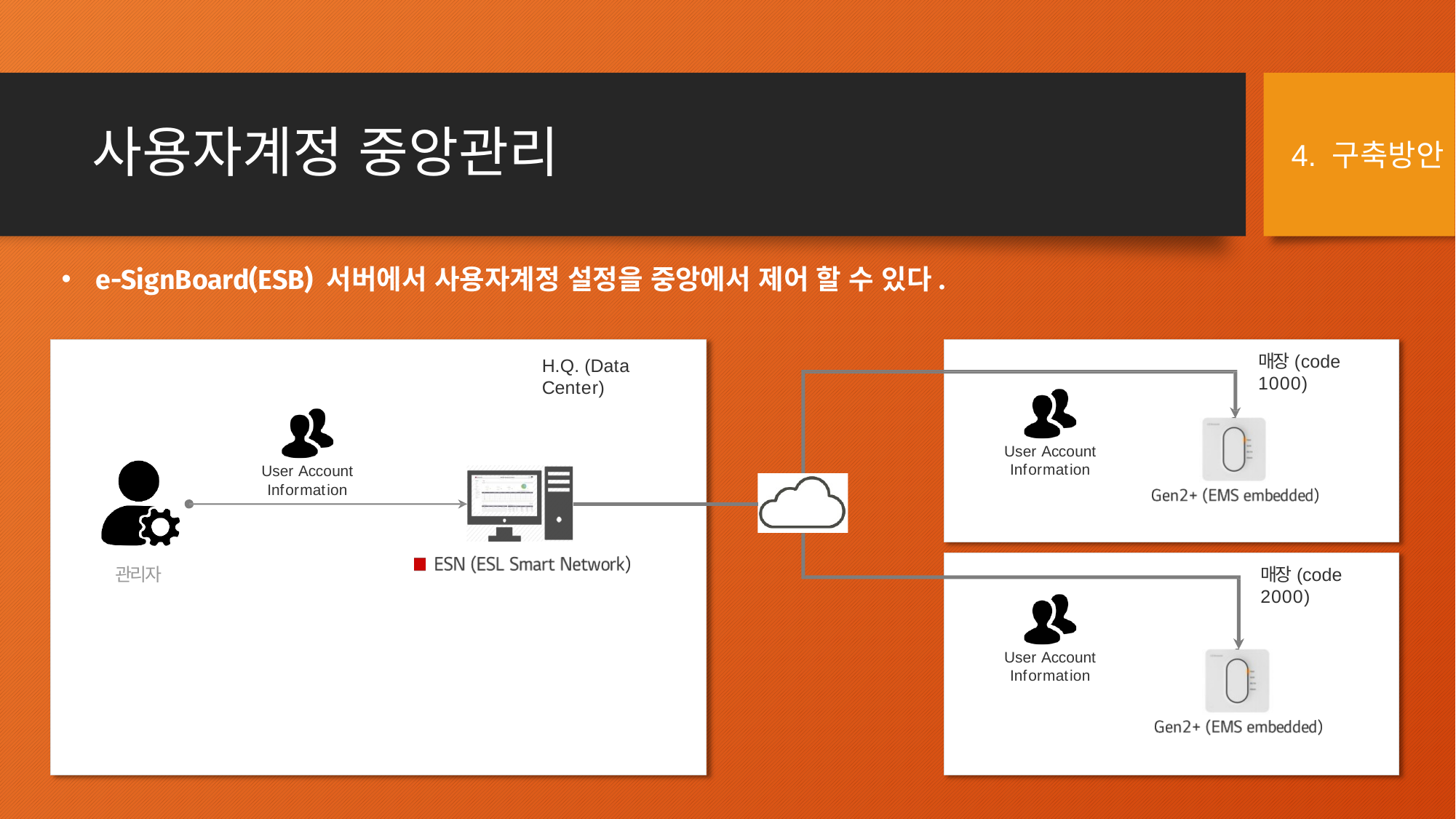

# 사용자계정 중앙관리
4. 구축방안
e-SignBoard(ESB) 서버에서 사용자계정 설정을 중앙에서 제어 할 수 있다.

매장(code 1000)
H.Q. (Data Center)

User Account
Information

User Account Information

관리자
매장(code 2000)

User Account Information